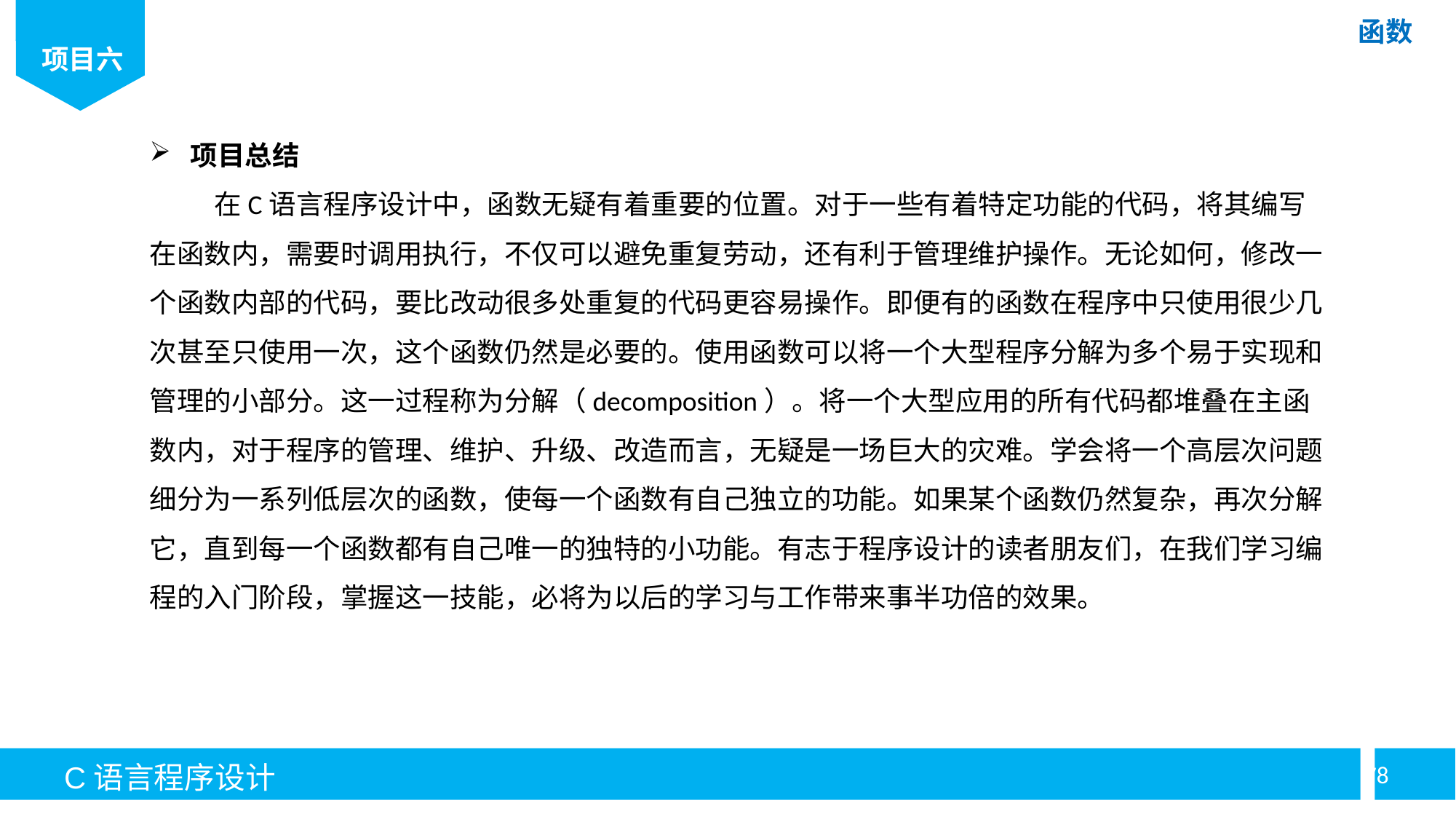

项目总结
在C语言程序设计中，函数无疑有着重要的位置。对于一些有着特定功能的代码，将其编写在函数内，需要时调用执行，不仅可以避免重复劳动，还有利于管理维护操作。无论如何，修改一个函数内部的代码，要比改动很多处重复的代码更容易操作。即便有的函数在程序中只使用很少几次甚至只使用一次，这个函数仍然是必要的。使用函数可以将一个大型程序分解为多个易于实现和管理的小部分。这一过程称为分解（decomposition）。将一个大型应用的所有代码都堆叠在主函数内，对于程序的管理、维护、升级、改造而言，无疑是一场巨大的灾难。学会将一个高层次问题细分为一系列低层次的函数，使每一个函数有自己独立的功能。如果某个函数仍然复杂，再次分解它，直到每一个函数都有自己唯一的独特的小功能。有志于程序设计的读者朋友们，在我们学习编程的入门阶段，掌握这一技能，必将为以后的学习与工作带来事半功倍的效果。